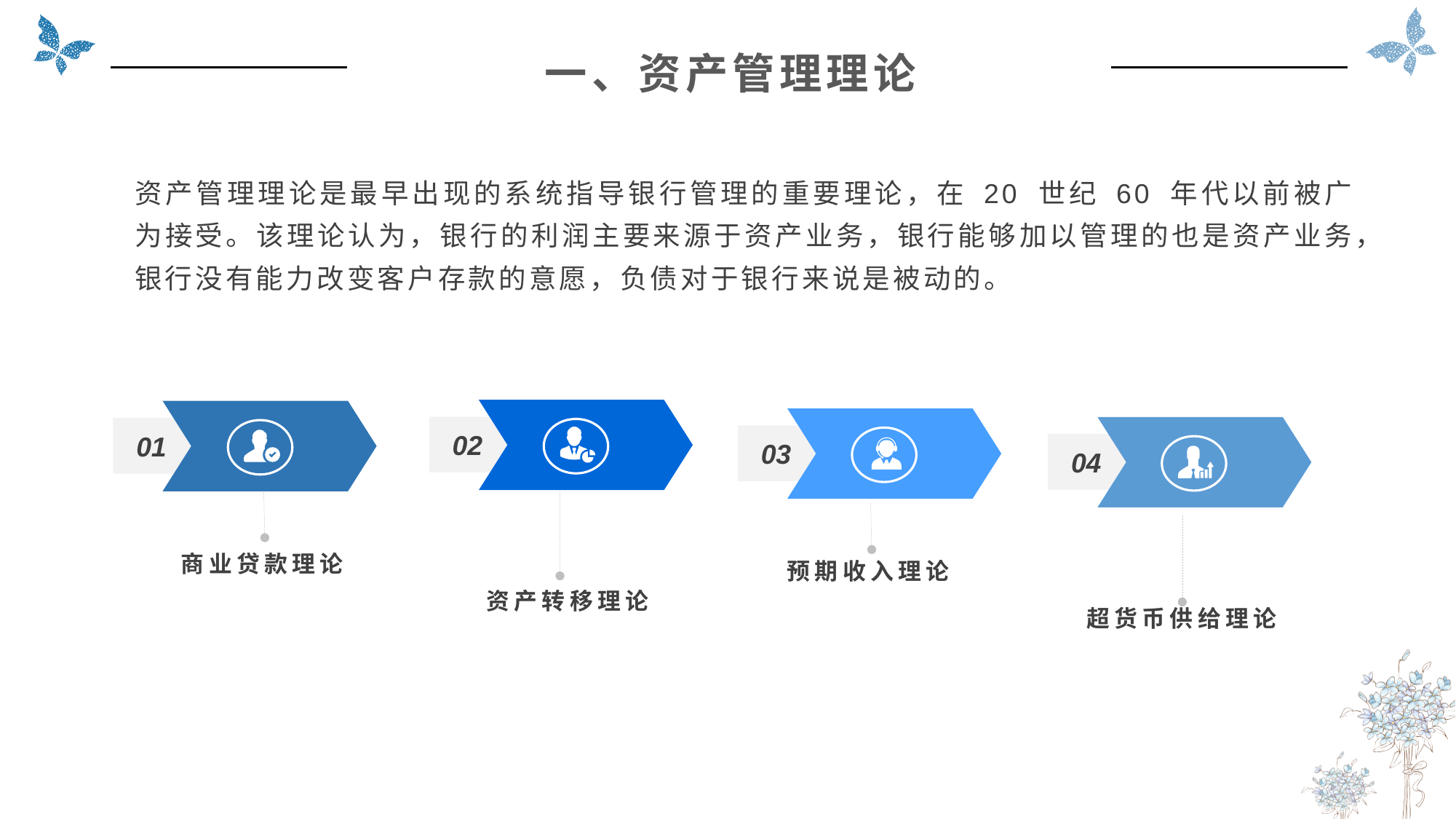

一、资产管理理论
资产管理理论是最早出现的系统指导银行管理的重要理论，在 20 世纪 60 年代以前被广为接受。该理论认为，银行的利润主要来源于资产业务，银行能够加以管理的也是资产业务，银行没有能力改变客户存款的意愿，负债对于银行来说是被动的。

02

 资产转移理论

01

商业贷款理论

03

预期收入理论

04

超货币供给理论